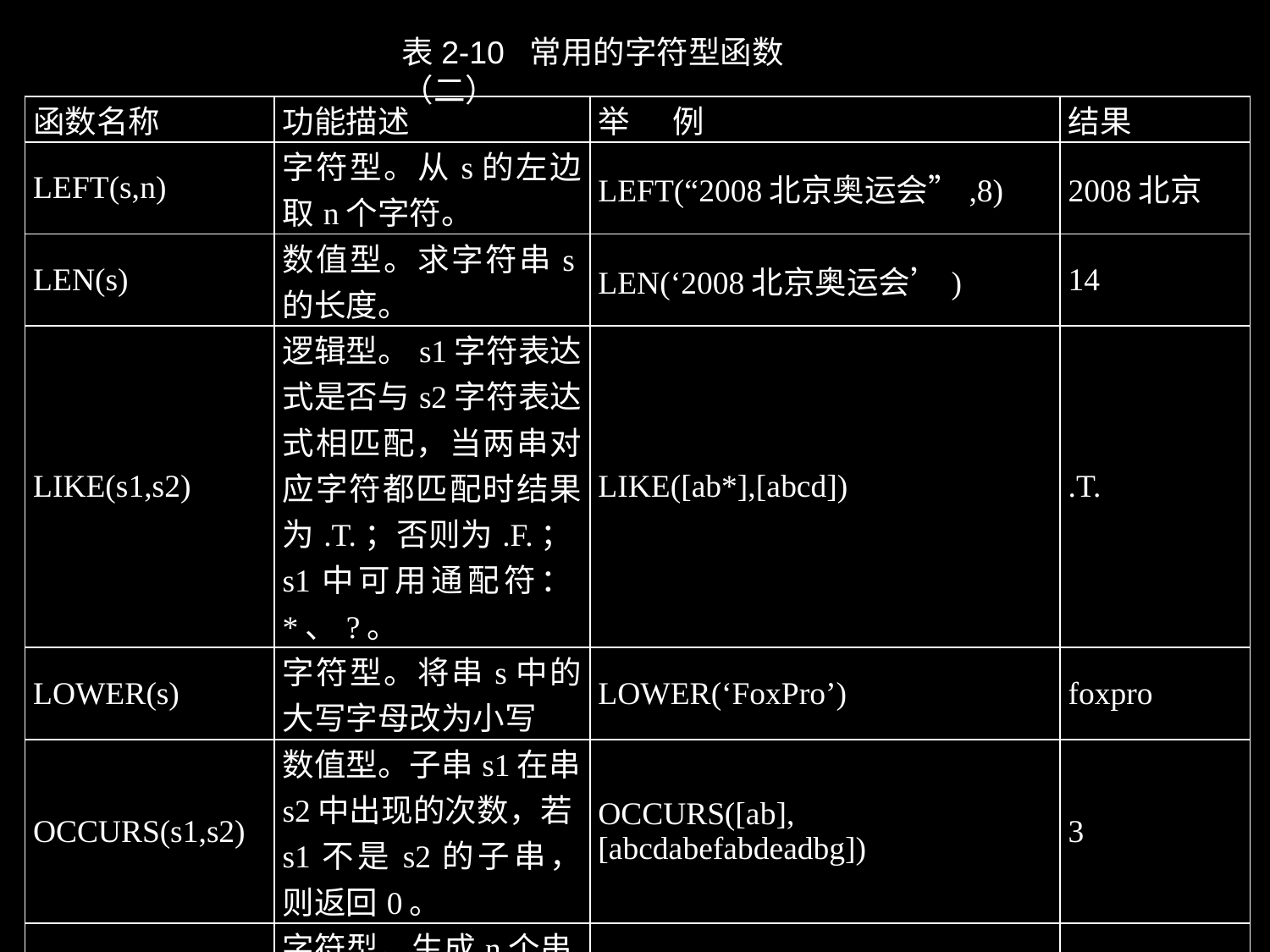

表2-10  常用的字符型函数（二）
| 函数名称 | 功能描述 | 举 例 | 结果 |
| --- | --- | --- | --- |
| LEFT(s,n) | 字符型。从s的左边取n个字符。 | LEFT(“2008北京奥运会”,8) | 2008北京 |
| LEN(s) | 数值型。求字符串s的长度。 | LEN(‘2008北京奥运会’) | 14 |
| LIKE(s1,s2) | 逻辑型。s1字符表达式是否与s2字符表达式相匹配，当两串对应字符都匹配时结果为.T.；否则为.F.；s1中可用通配符：\*、?。 | LIKE([ab\*],[abcd]) | .T. |
| LOWER(s) | 字符型。将串s中的大写字母改为小写 | LOWER(‘FoxPro’) | foxpro |
| OCCURS(s1,s2) | 数值型。子串s1在串s2中出现的次数，若s1不是s2的子串，则返回0。 | OCCURS([ab],[abcdabefabdeadbg]) | 3 |
| REPLICATE(s,n) | 字符型。生成n个串s组成的新串。 | REPLICATE(‘Fox’,2) | FoxFox |
| RIGHT(s,n) | 字符型。从s的右边取n个字符。 | RIGHT(“Visual FoxPro”,6) | FoxPro |